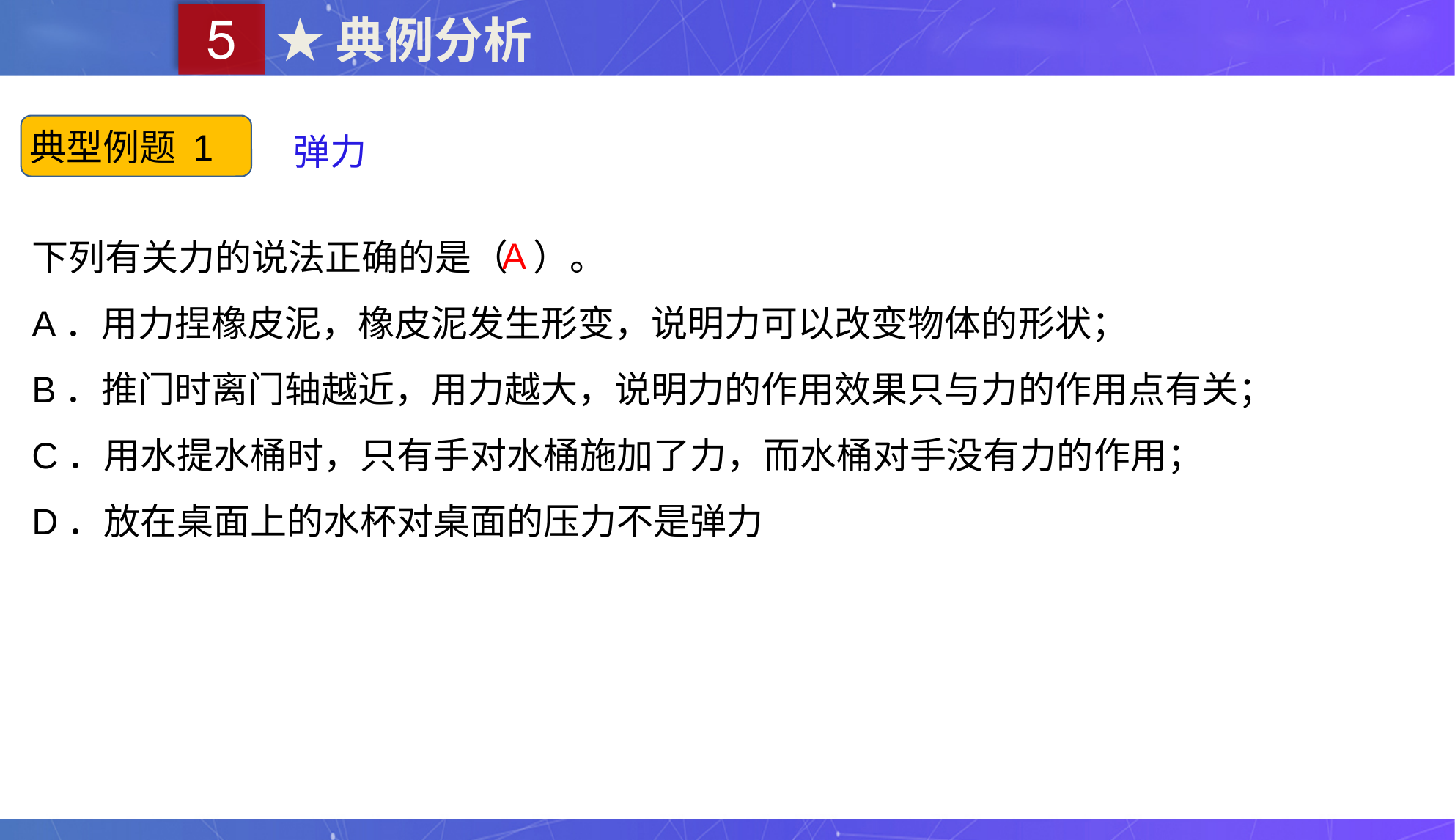

5
★典例分析
典型例题 1
弹力
下列有关力的说法正确的是（   ）。
A．用力捏橡皮泥，橡皮泥发生形变，说明力可以改变物体的形状；
B．推门时离门轴越近，用力越大，说明力的作用效果只与力的作用点有关；
C．用水提水桶时，只有手对水桶施加了力，而水桶对手没有力的作用；
D．放在桌面上的水杯对桌面的压力不是弹力
A